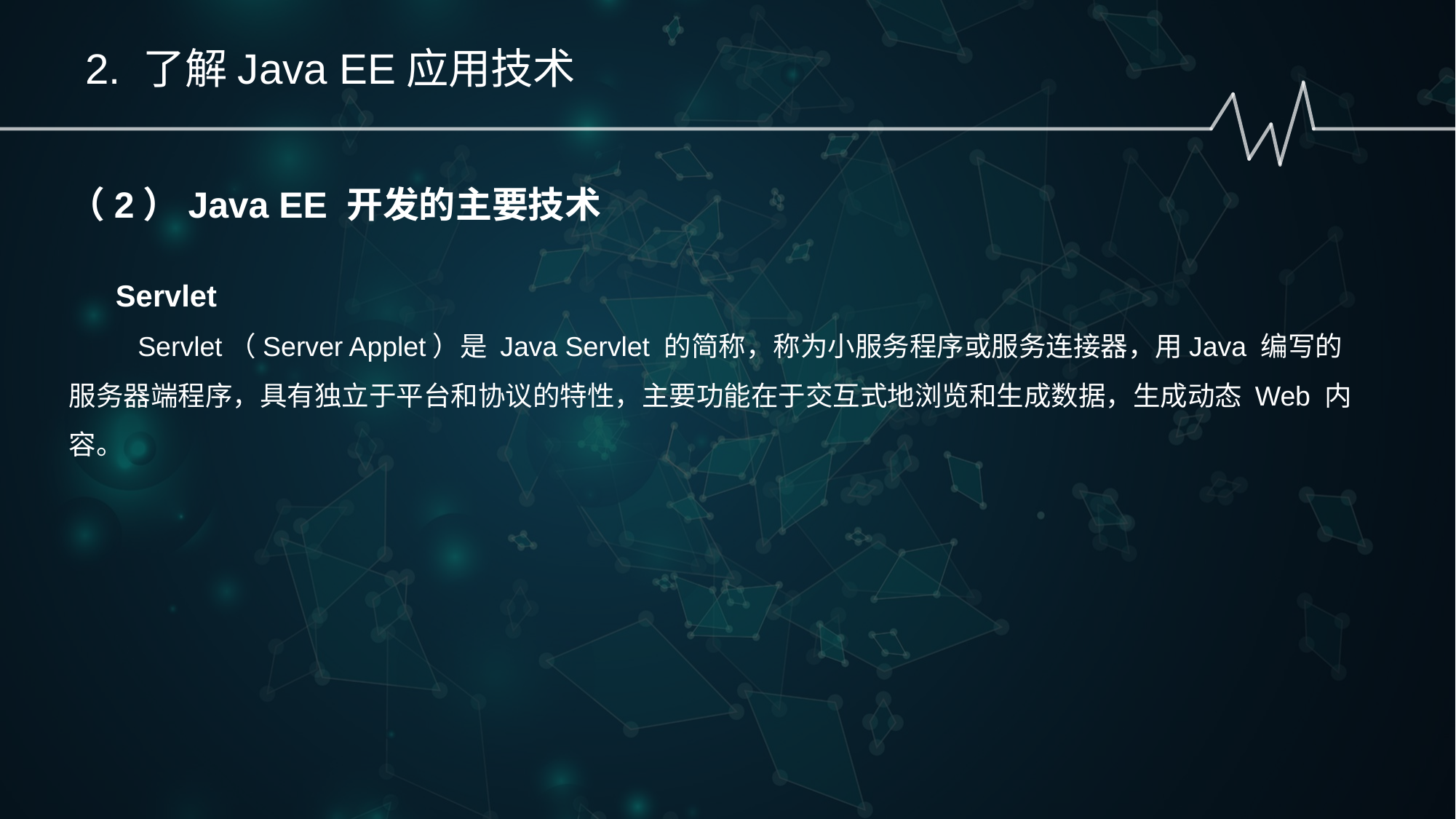

2. 了解Java EE应用技术
（2）Java EE 开发的主要技术

      Servlet
         Servlet（Server Applet）是 Java Servlet 的简称，称为小服务程序或服务连接器，用Java 编写的服务器端程序，具有独立于平台和协议的特性，主要功能在于交互式地浏览和生成数据，生成动态 Web 内容。